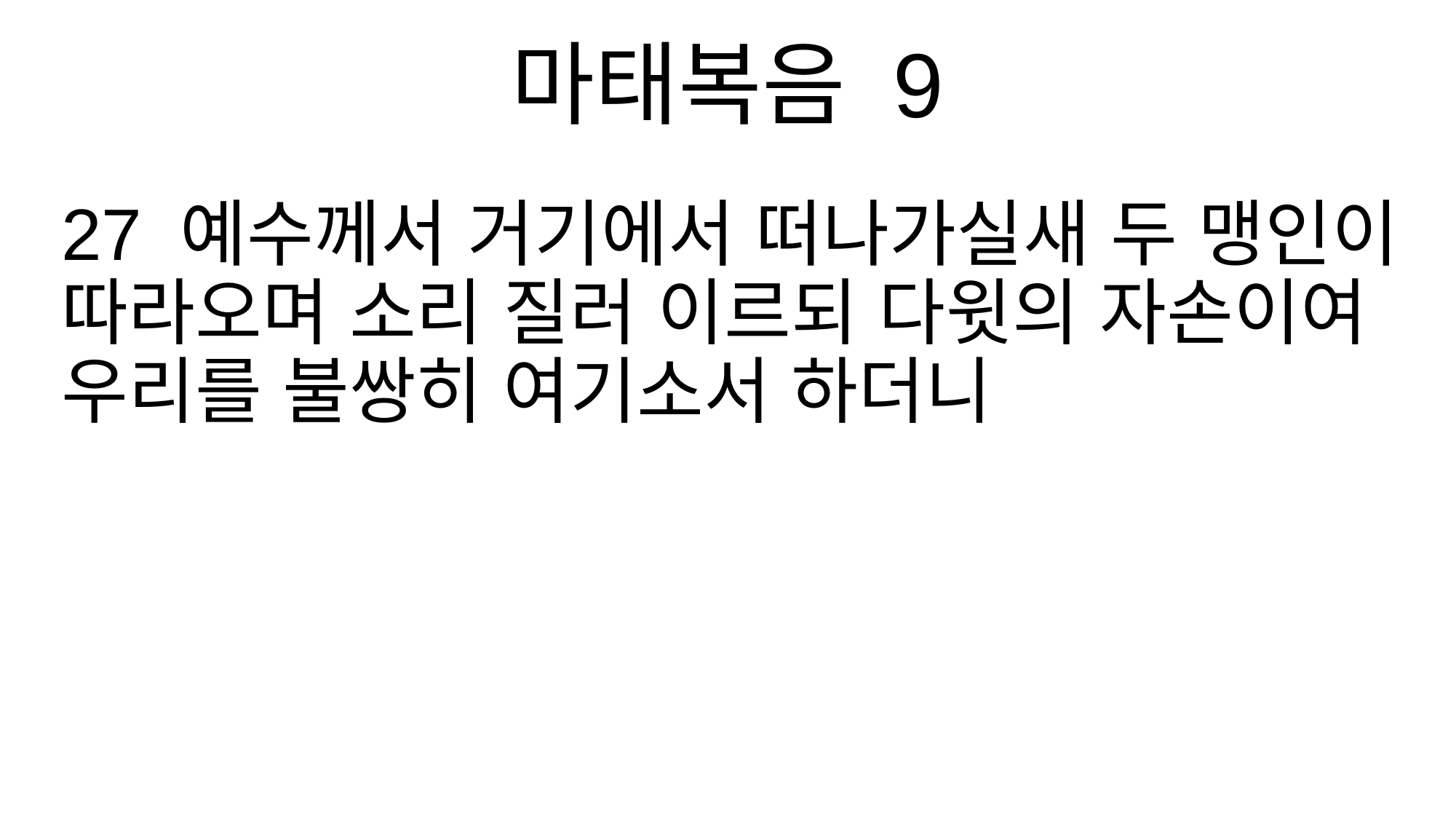

마태복음 9
27 예수께서 거기에서 떠나가실새 두 맹인이 따라오며 소리 질러 이르되 다윗의 자손이여 우리를 불쌍히 여기소서 하더니